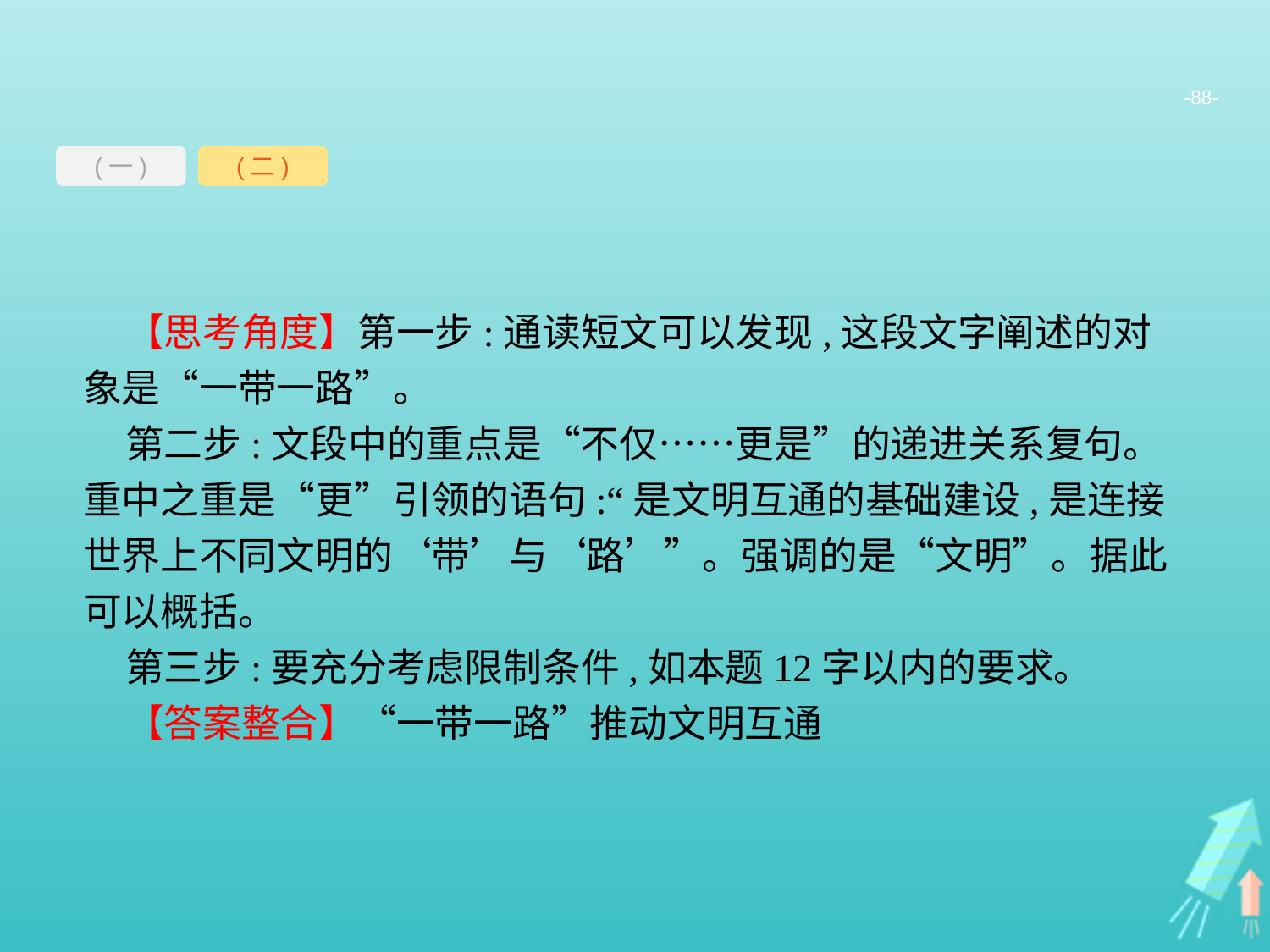

-88-
(一)
(二)
【思考角度】第一步:通读短文可以发现,这段文字阐述的对象是“一带一路”。
第二步:文段中的重点是“不仅……更是”的递进关系复句。重中之重是“更”引领的语句:“是文明互通的基础建设,是连接世界上不同文明的‘带’与‘路’”。强调的是“文明”。据此可以概括。
第三步:要充分考虑限制条件,如本题12字以内的要求。
【答案整合】“一带一路”推动文明互通